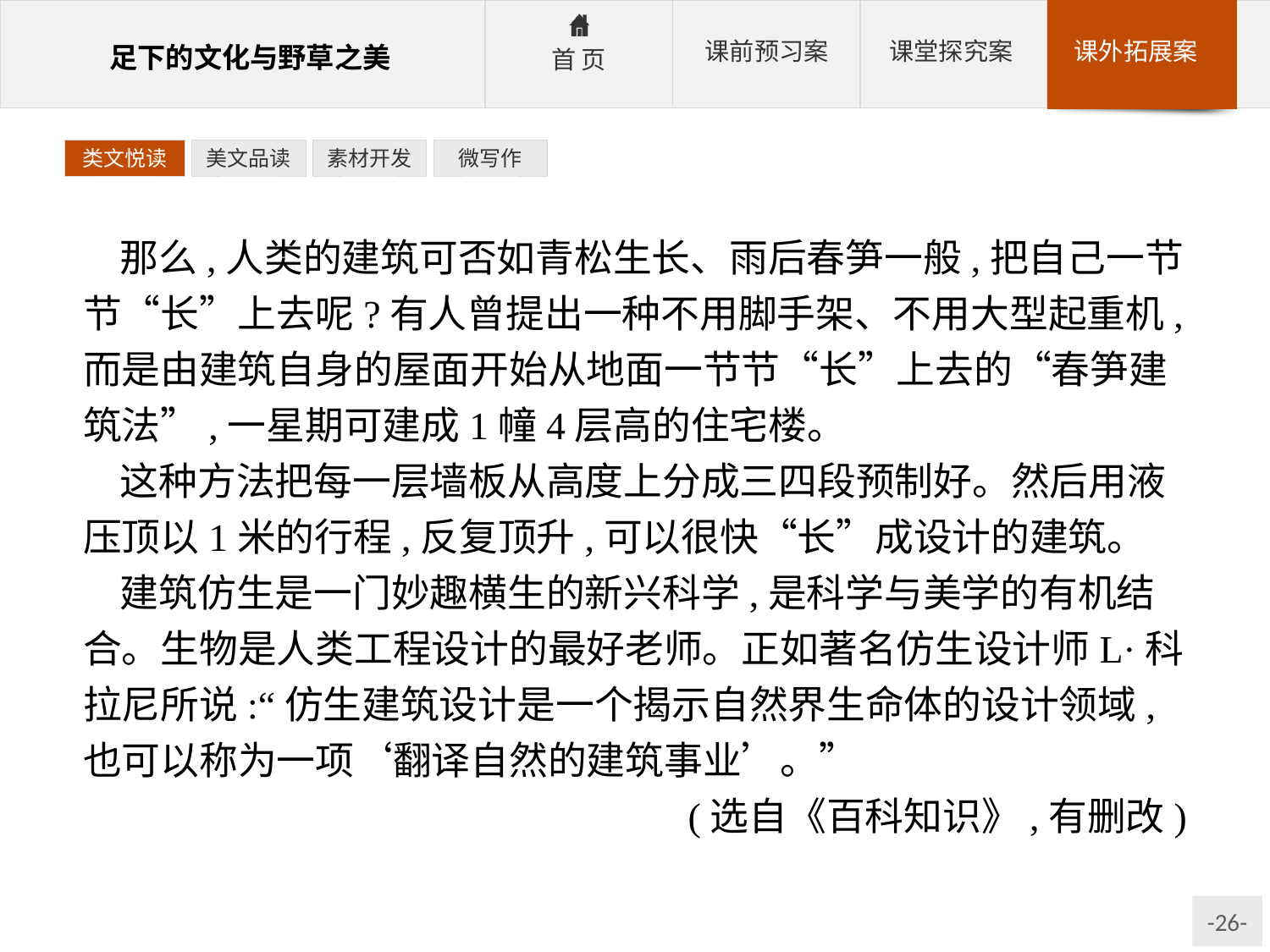

类文悦读
美文品读
素材开发
微写作
那么,人类的建筑可否如青松生长、雨后春笋一般,把自己一节节“长”上去呢?有人曾提出一种不用脚手架、不用大型起重机,而是由建筑自身的屋面开始从地面一节节“长”上去的“春笋建筑法”,一星期可建成1幢4层高的住宅楼。
这种方法把每一层墙板从高度上分成三四段预制好。然后用液压顶以1米的行程,反复顶升,可以很快“长”成设计的建筑。
建筑仿生是一门妙趣横生的新兴科学,是科学与美学的有机结合。生物是人类工程设计的最好老师。正如著名仿生设计师L·科拉尼所说:“仿生建筑设计是一个揭示自然界生命体的设计领域,也可以称为一项‘翻译自然的建筑事业’。”
(选自《百科知识》,有删改)